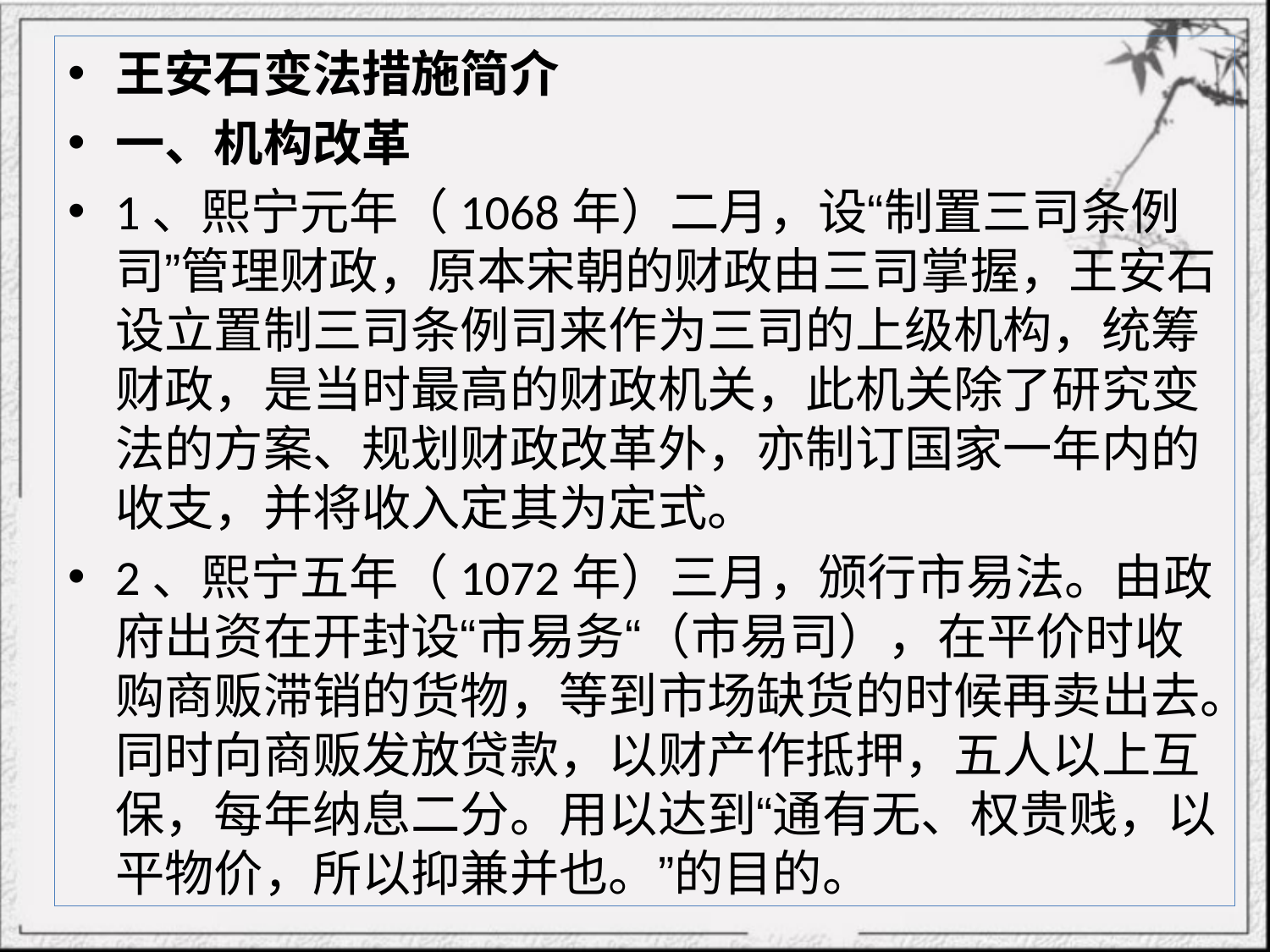

王安石变法措施简介
一、机构改革
1、熙宁元年（1068年）二月，设“制置三司条例司”管理财政，原本宋朝的财政由三司掌握，王安石设立置制三司条例司来作为三司的上级机构，统筹财政，是当时最高的财政机关，此机关除了研究变法的方案、规划财政改革外，亦制订国家一年内的收支，并将收入定其为定式。
2、熙宁五年（1072年）三月，颁行市易法。由政府出资在开封设“市易务“（市易司），在平价时收购商贩滞销的货物，等到市场缺货的时候再卖出去。同时向商贩发放贷款，以财产作抵押，五人以上互保，每年纳息二分。用以达到“通有无、权贵贱，以平物价，所以抑兼并也。”的目的。